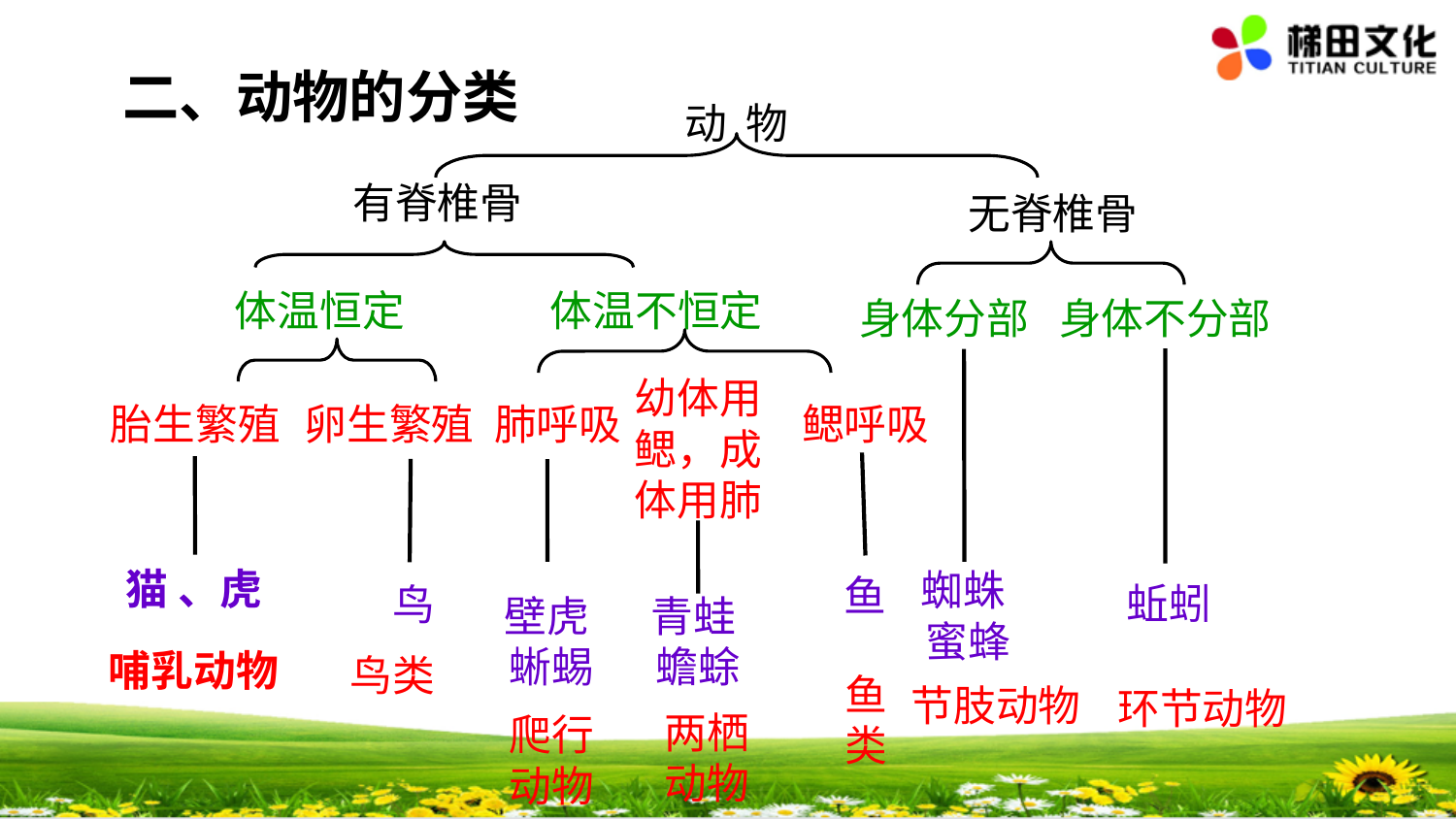

二、动物的分类
动  物

有脊椎骨
无脊椎骨

身体分部
身体不分部

体温恒定
体温不恒定

幼体用鳃，成体用肺
肺呼吸
鳃呼吸

胎生繁殖
卵生繁殖

 猫 、虎
蜘蛛  蜜蜂
鱼
蚯蚓
鸟
壁虎  蜥蜴
青蛙  蟾蜍
鸟类
哺乳动物
鱼类
环节动物
节肢动物
两栖动物
爬行
动物